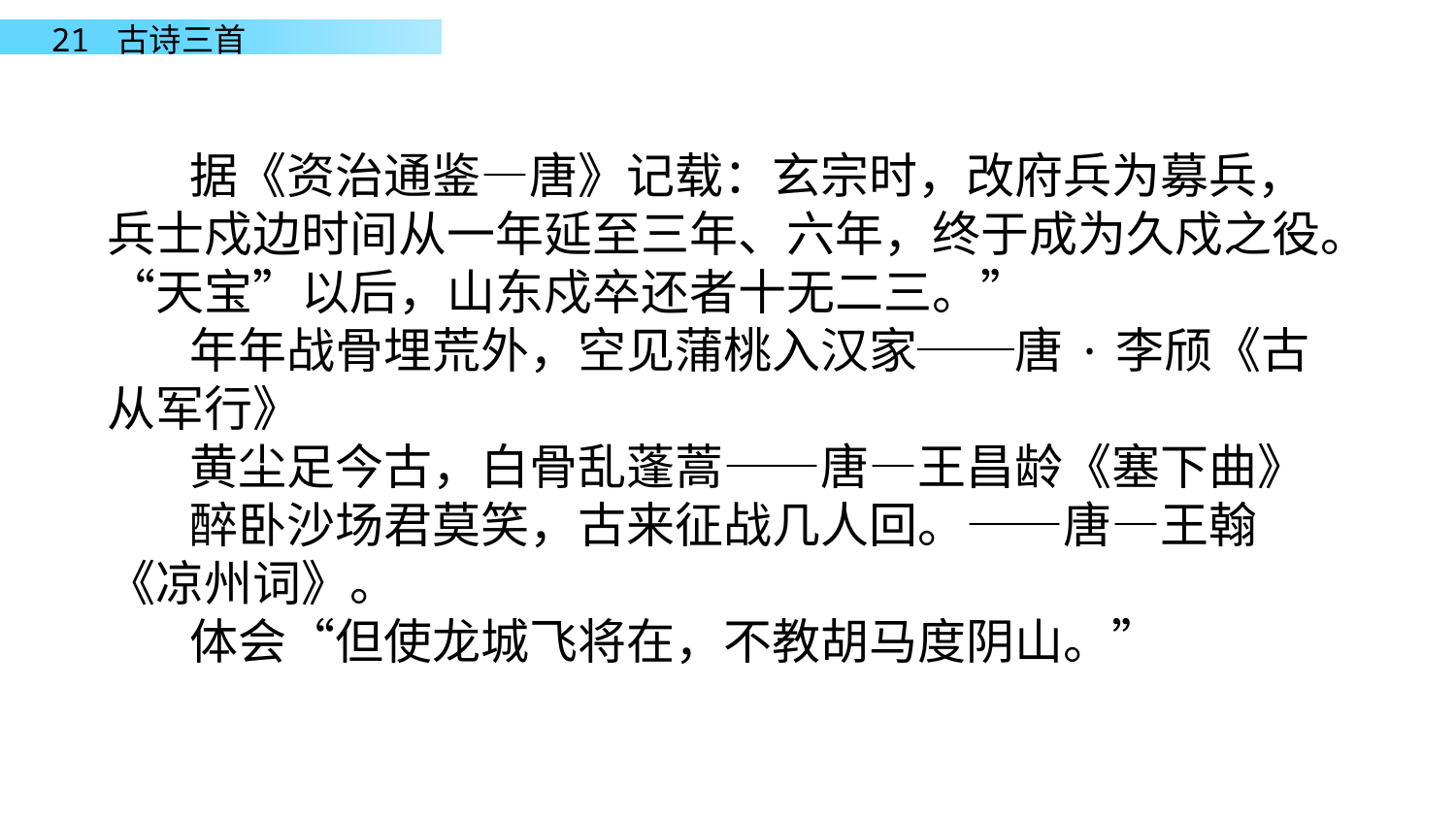

据《资治通鉴—唐》记载：玄宗时，改府兵为募兵，兵士戍边时间从一年延至三年、六年，终于成为久戍之役。“天宝”以后，山东戍卒还者十无二三。”
  年年战骨埋荒外，空见蒲桃入汉家──唐·李颀《古从军行》
  黄尘足今古，白骨乱蓬蒿——唐—王昌龄《塞下曲》
  醉卧沙场君莫笑，古来征战几人回。——唐—王翰《凉州词》。
  体会“但使龙城飞将在，不教胡马度阴山。”